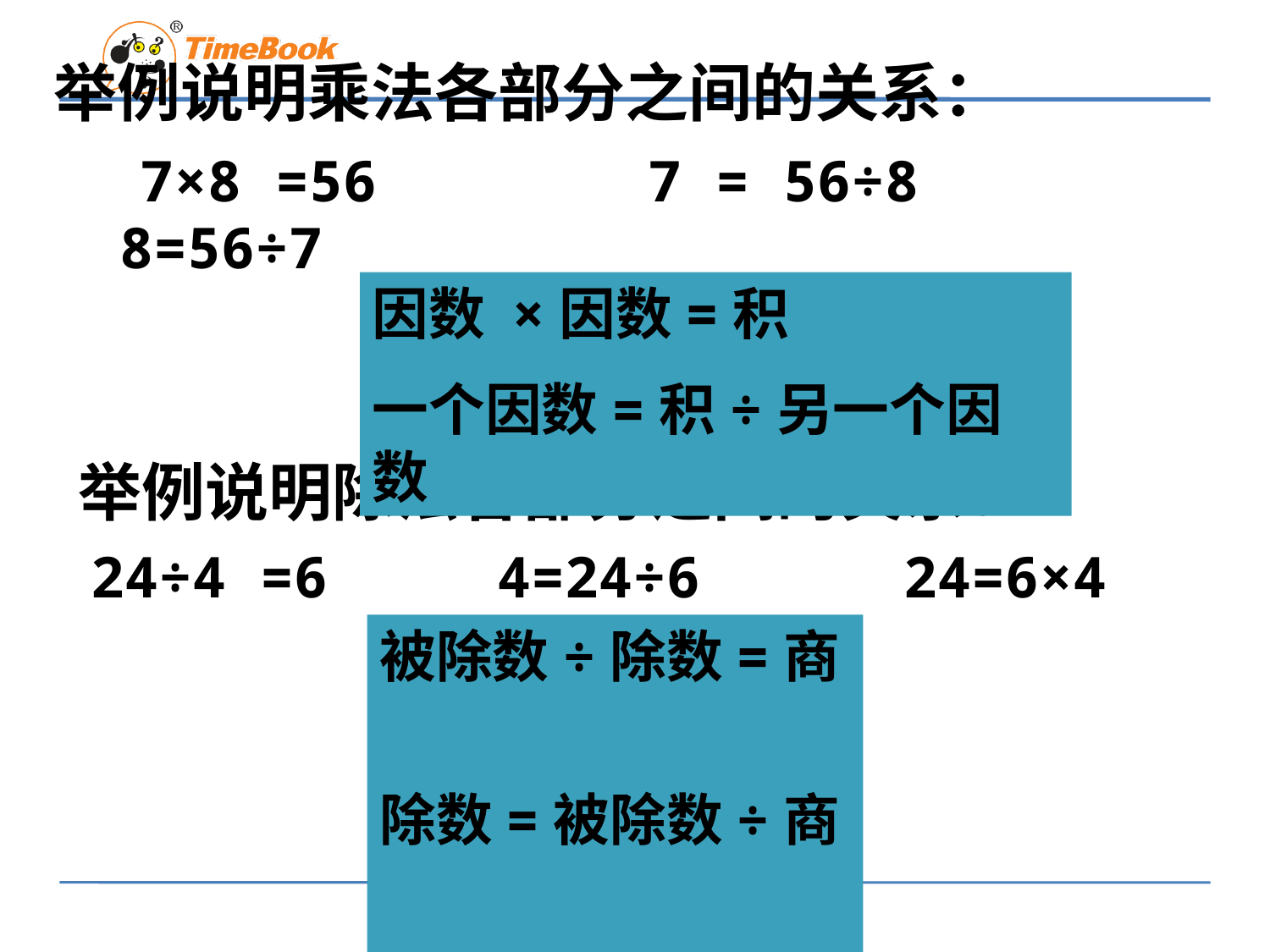

举例说明乘法各部分之间的关系：
  7×8 =56        7 = 56÷8      8=56÷7

因数 ×因数=积
一个因数=积÷另一个因数
举例说明除法各部分之间的关系：
24÷4 =6     4=24÷6      24=6×4
被除数÷除数=商
除数=被除数÷商
被除数=商× 除数